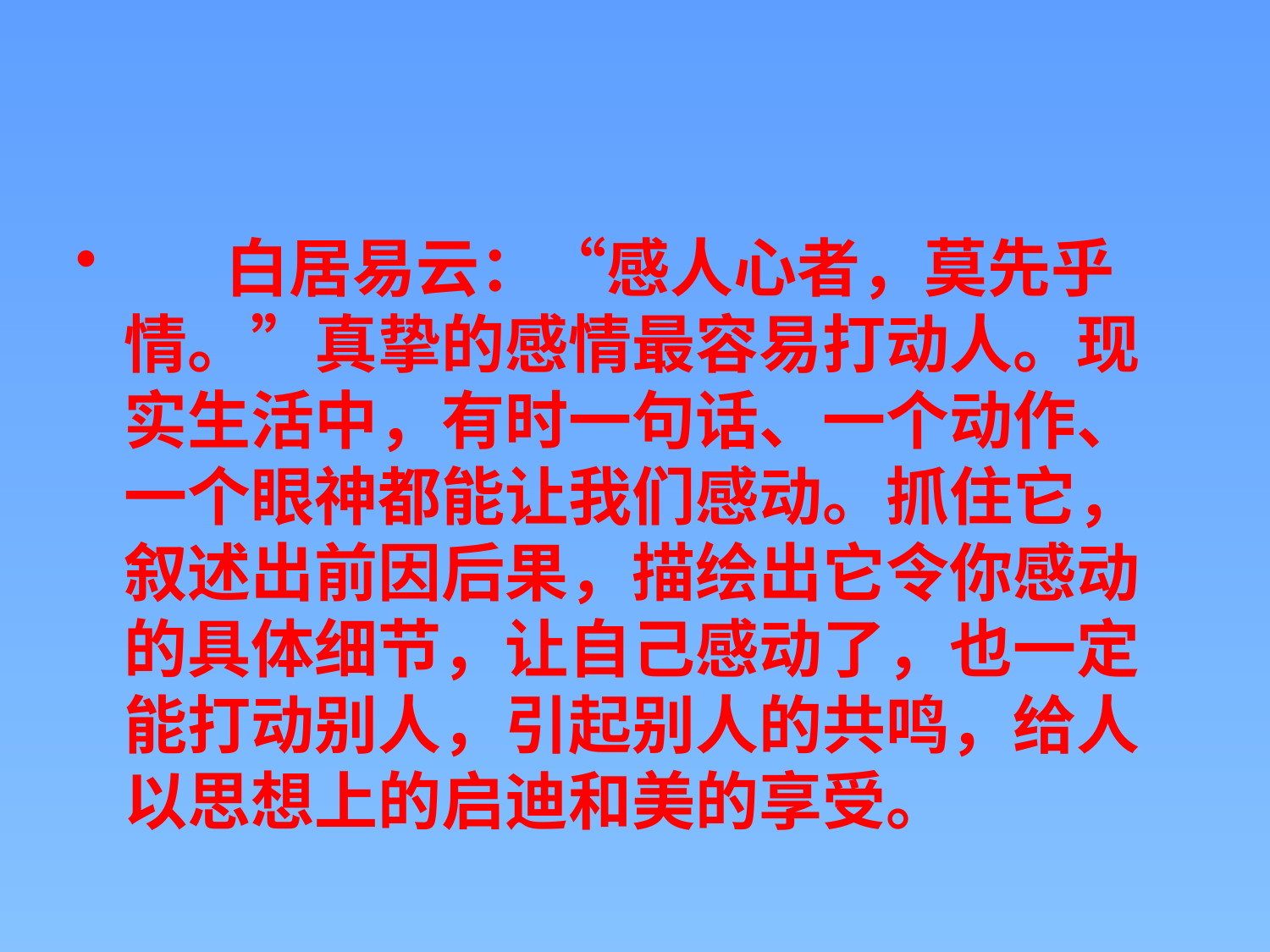

白居易云：“感人心者，莫先乎情。”真挚的感情最容易打动人。现实生活中，有时一句话、一个动作、一个眼神都能让我们感动。抓住它，叙述出前因后果，描绘出它令你感动的具体细节，让自己感动了，也一定能打动别人，引起别人的共鸣，给人以思想上的启迪和美的享受。